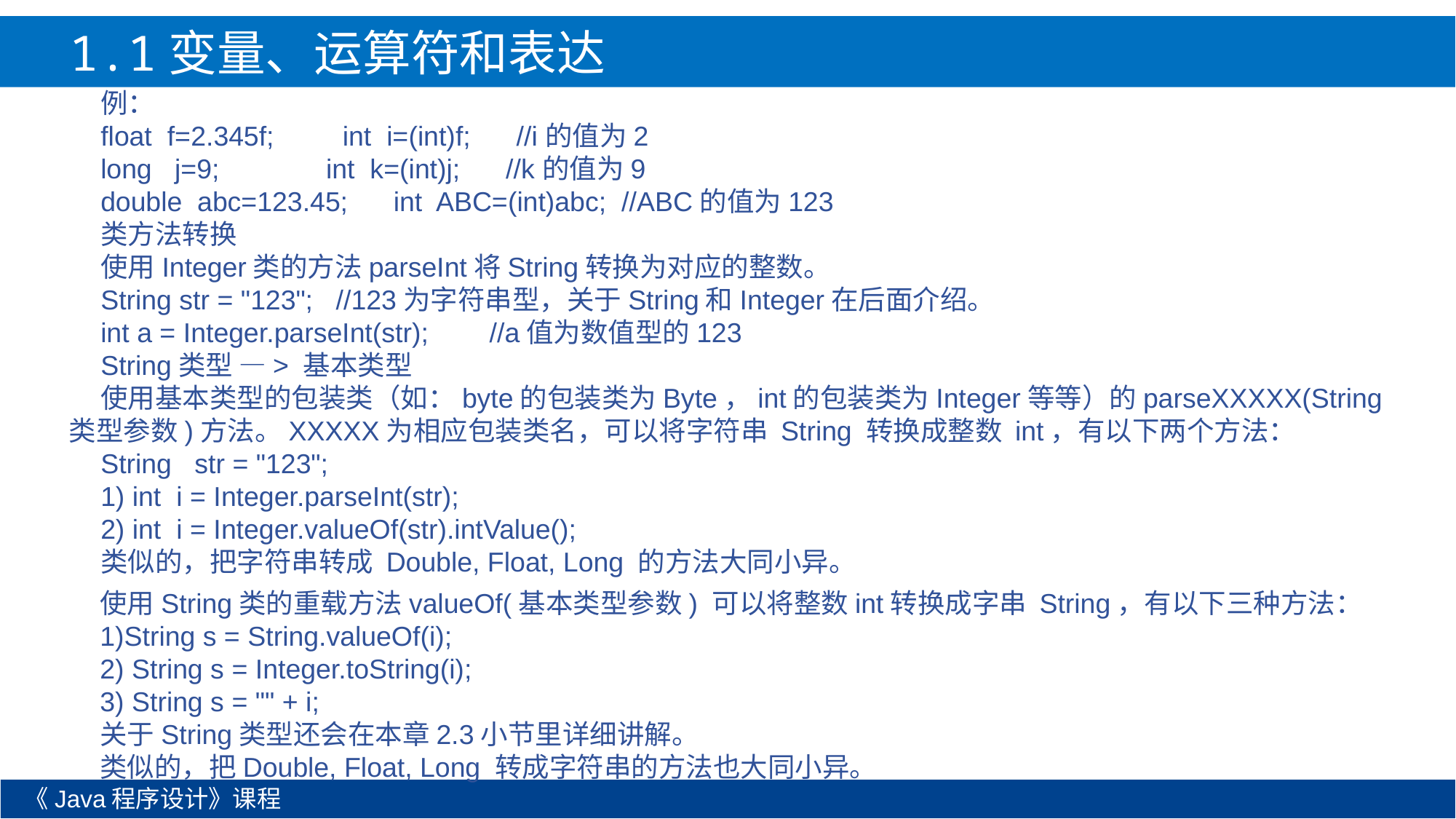

1.1变量、运算符和表达式
例：
float  f=2.345f;         int  i=(int)f;      //i的值为2
long   j=9;              int  k=(int)j;      //k的值为9
double  abc=123.45;      int  ABC=(int)abc;  //ABC的值为123
类方法转换
使用Integer类的方法parseInt将String转换为对应的整数。
String str = "123";   //123为字符串型，关于String和Integer在后面介绍。
int a = Integer.parseInt(str); 　  //a值为数值型的123
String类型 —> 基本类型
使用基本类型的包装类（如：byte的包装类为Byte，int的包装类为Integer等等）的parseXXXXX(String类型参数)方法。XXXXX为相应包装类名，可以将字符串 String 转换成整数 int，有以下两个方法：
String   str = "123";
1) int  i = Integer.parseInt(str);
2) int  i = Integer.valueOf(str).intValue();
类似的，把字符串转成 Double, Float, Long 的方法大同小异。
使用String类的重载方法valueOf(基本类型参数) 可以将整数int转换成字串 String，有以下三种方法：
1)String s = String.valueOf(i);
2) String s = Integer.toString(i);
3) String s = "" + i;
关于String类型还会在本章2.3小节里详细讲解。
类似的，把Double, Float, Long 转成字符串的方法也大同小异。
《Java程序设计》课程